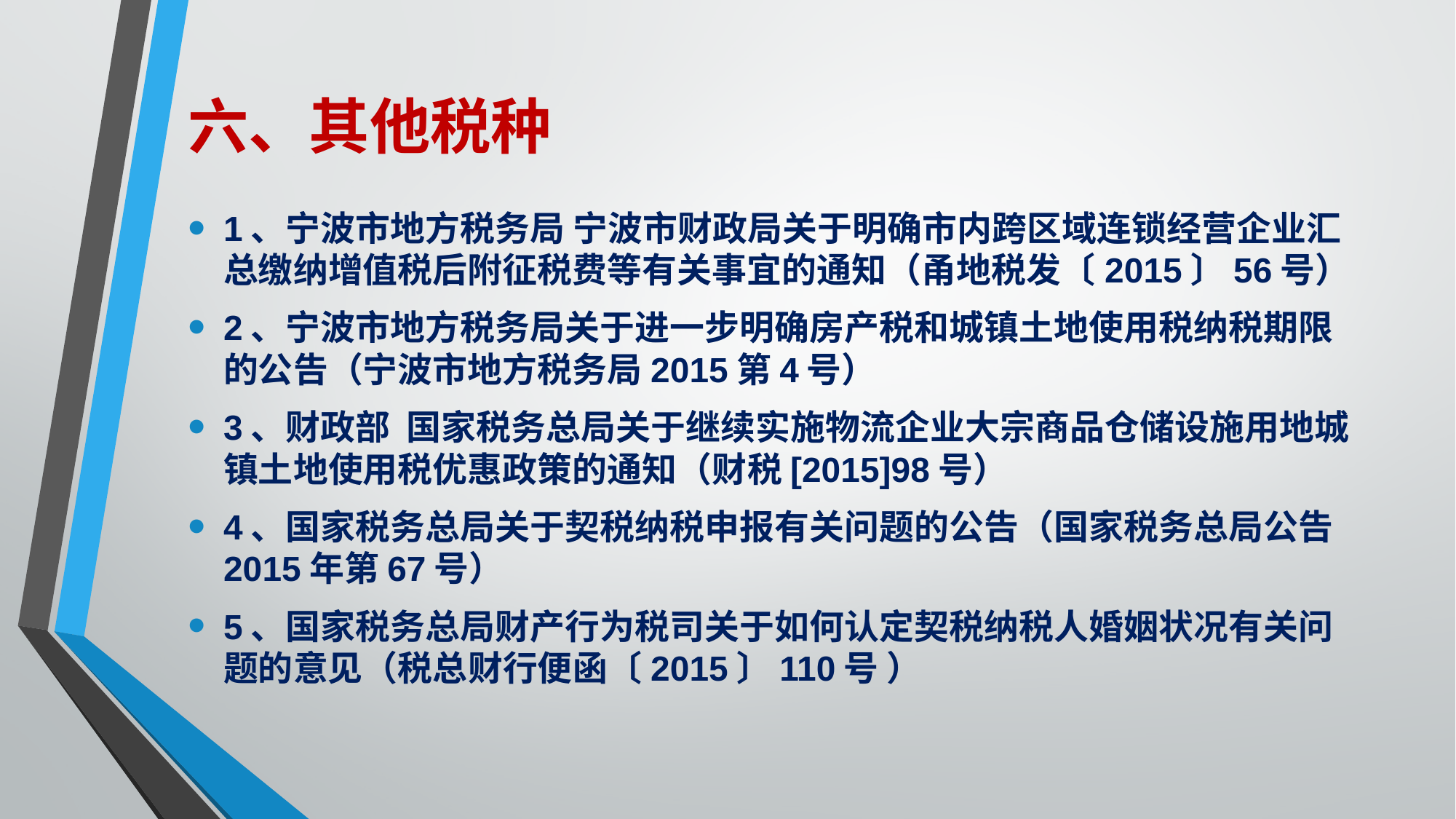

# 六、其他税种
1、宁波市地方税务局 宁波市财政局关于明确市内跨区域连锁经营企业汇总缴纳增值税后附征税费等有关事宜的通知（甬地税发〔2015〕56号）
2、宁波市地方税务局关于进一步明确房产税和城镇土地使用税纳税期限的公告（宁波市地方税务局2015第4号）
3、财政部  国家税务总局关于继续实施物流企业大宗商品仓储设施用地城镇土地使用税优惠政策的通知（财税[2015]98号）
4、国家税务总局关于契税纳税申报有关问题的公告（国家税务总局公告2015年第67号）
5、国家税务总局财产行为税司关于如何认定契税纳税人婚姻状况有关问题的意见（税总财行便函〔2015〕110号 ）